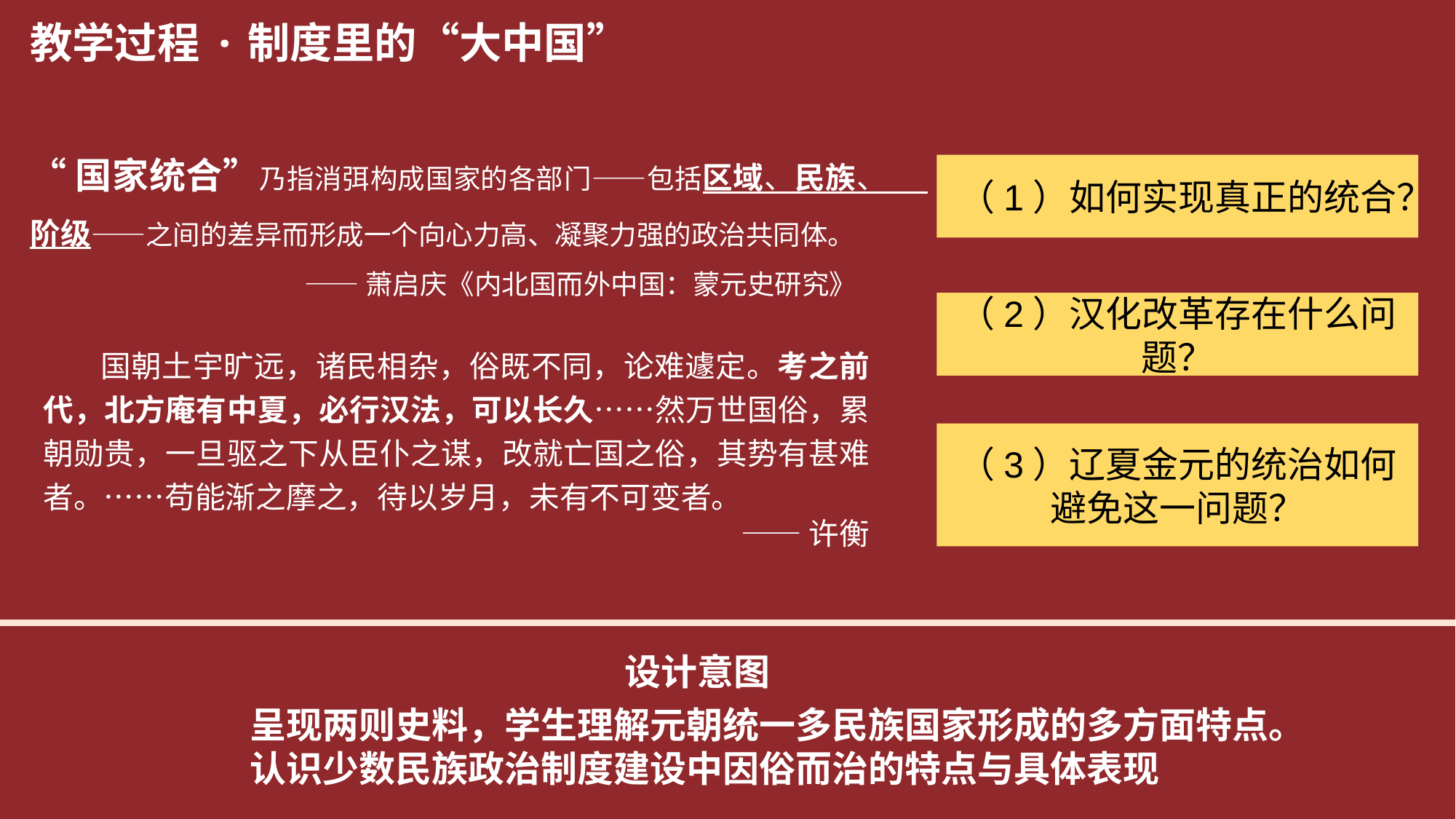

教学过程
·制度里的“大中国”
“国家统合”乃指消弭构成国家的各部门——包括区域、民族、阶级——之间的差异而形成一个向心力高、凝聚力强的政治共同体。
——萧启庆《内北国而外中国：蒙元史研究》
（1）如何实现真正的统合？
（2）汉化改革存在什么问题？
       国朝土宇旷远，诸民相杂，俗既不同，论难遽定。考之前代，北方庵有中夏，必行汉法，可以长久……然万世国俗，累朝勋贵，一旦驱之下从臣仆之谋，改就亡国之俗，其势有甚难者。……苟能渐之摩之，待以岁月，未有不可变者。
——许衡
（3）辽夏金元的统治如何避免这一问题？
设计意图
呈现两则史料，学生理解元朝统一多民族国家形成的多方面特点。认识少数民族政治制度建设中因俗而治的特点与具体表现